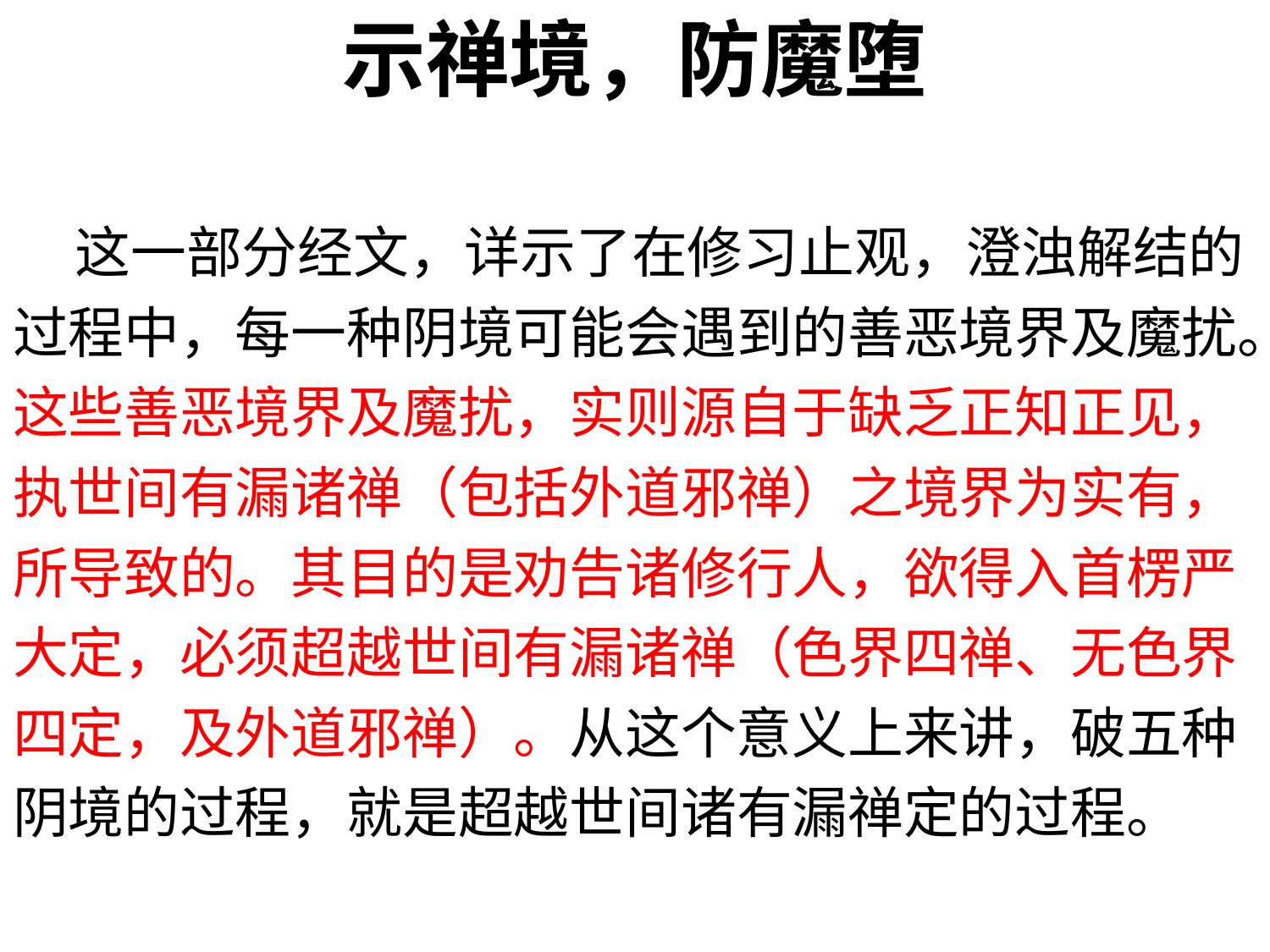

示禅境，防魔堕

    这一部分经文，详示了在修习止观，澄浊解结的过程中，每一种阴境可能会遇到的善恶境界及魔扰。这些善恶境界及魔扰，实则源自于缺乏正知正见，执世间有漏诸禅（包括外道邪禅）之境界为实有，所导致的。其目的是劝告诸修行人，欲得入首楞严大定，必须超越世间有漏诸禅（色界四禅、无色界四定，及外道邪禅）。从这个意义上来讲，破五种阴境的过程，就是超越世间诸有漏禅定的过程。